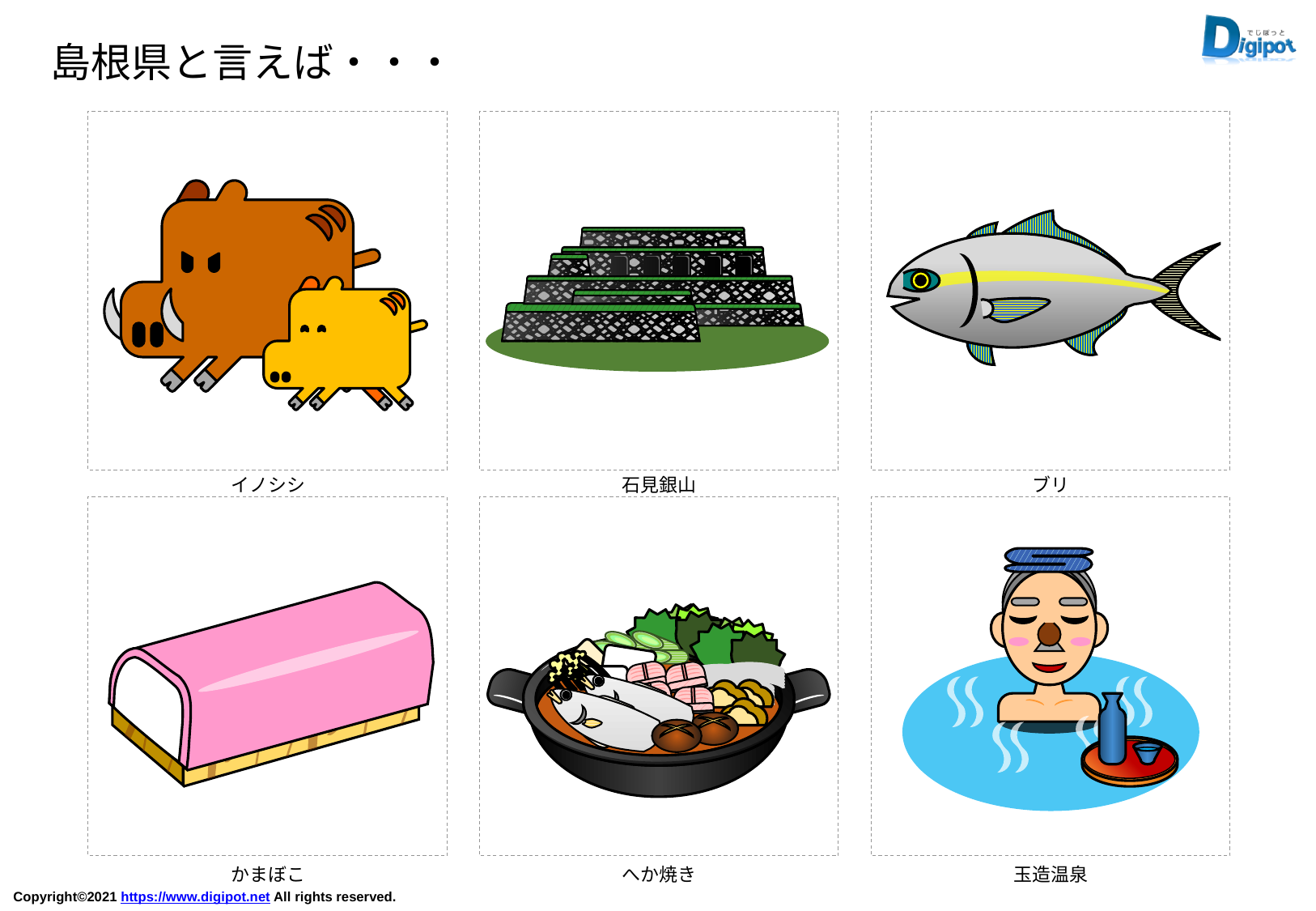

島根県と言えば・・・

イノシシ
石見銀山
ブリ

かまぼこ
へか焼き
玉造温泉